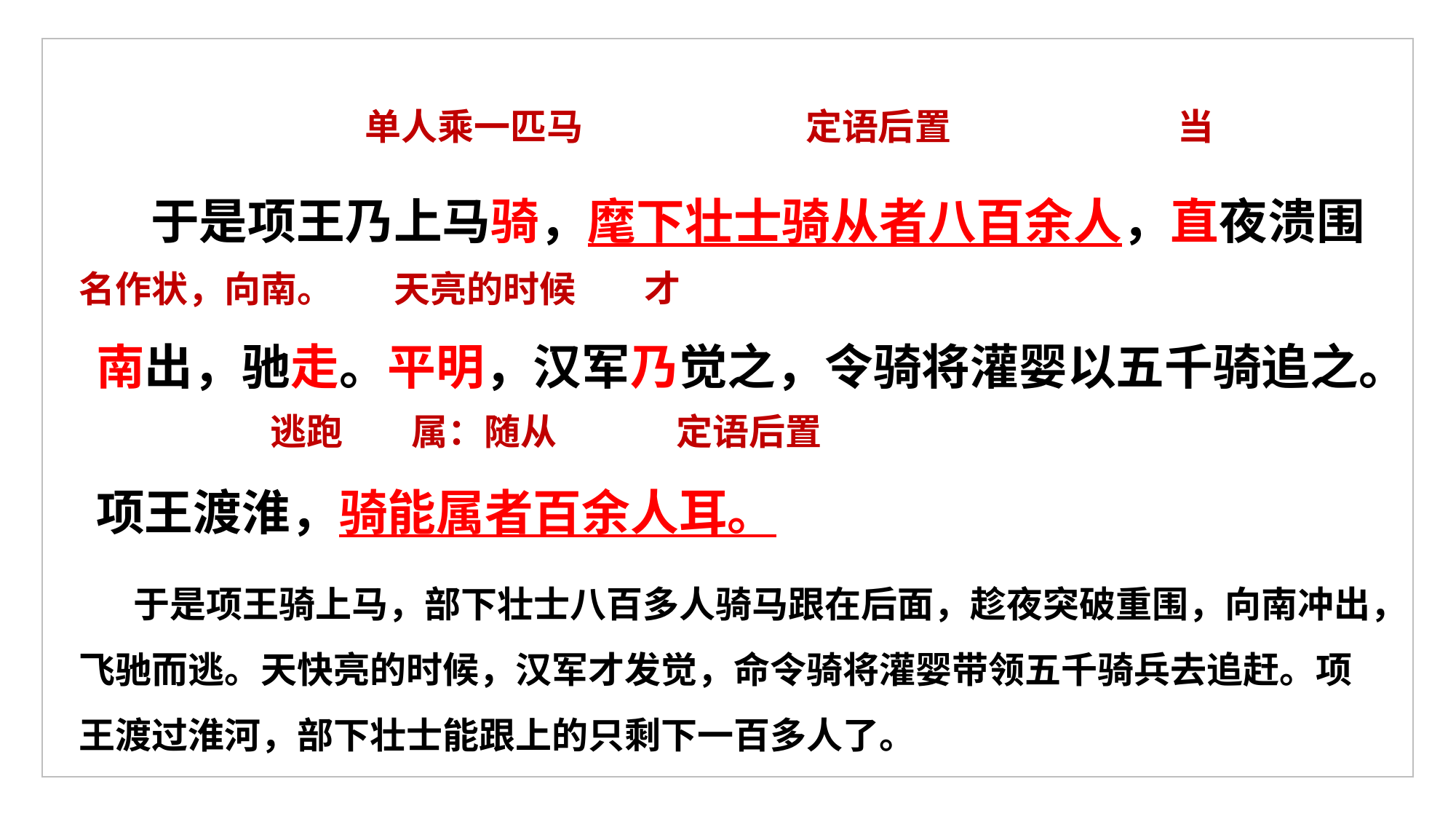

于是项王乃上马骑，麾下壮士骑从者八百余人，直夜溃围南出，驰走。平明，汉军乃觉之，令骑将灌婴以五千骑追之。项王渡淮，骑能属者百余人耳。

单人乘一匹马
定语后置
当
才
名作状，向南。
天亮的时候
逃跑
属：随从
定语后置
于是项王骑上马，部下壮士八百多人骑马跟在后面，趁夜突破重围，向南冲出，飞驰而逃。天快亮的时候，汉军才发觉，命令骑将灌婴带领五千骑兵去追赶。项王渡过淮河，部下壮士能跟上的只剩下一百多人了。